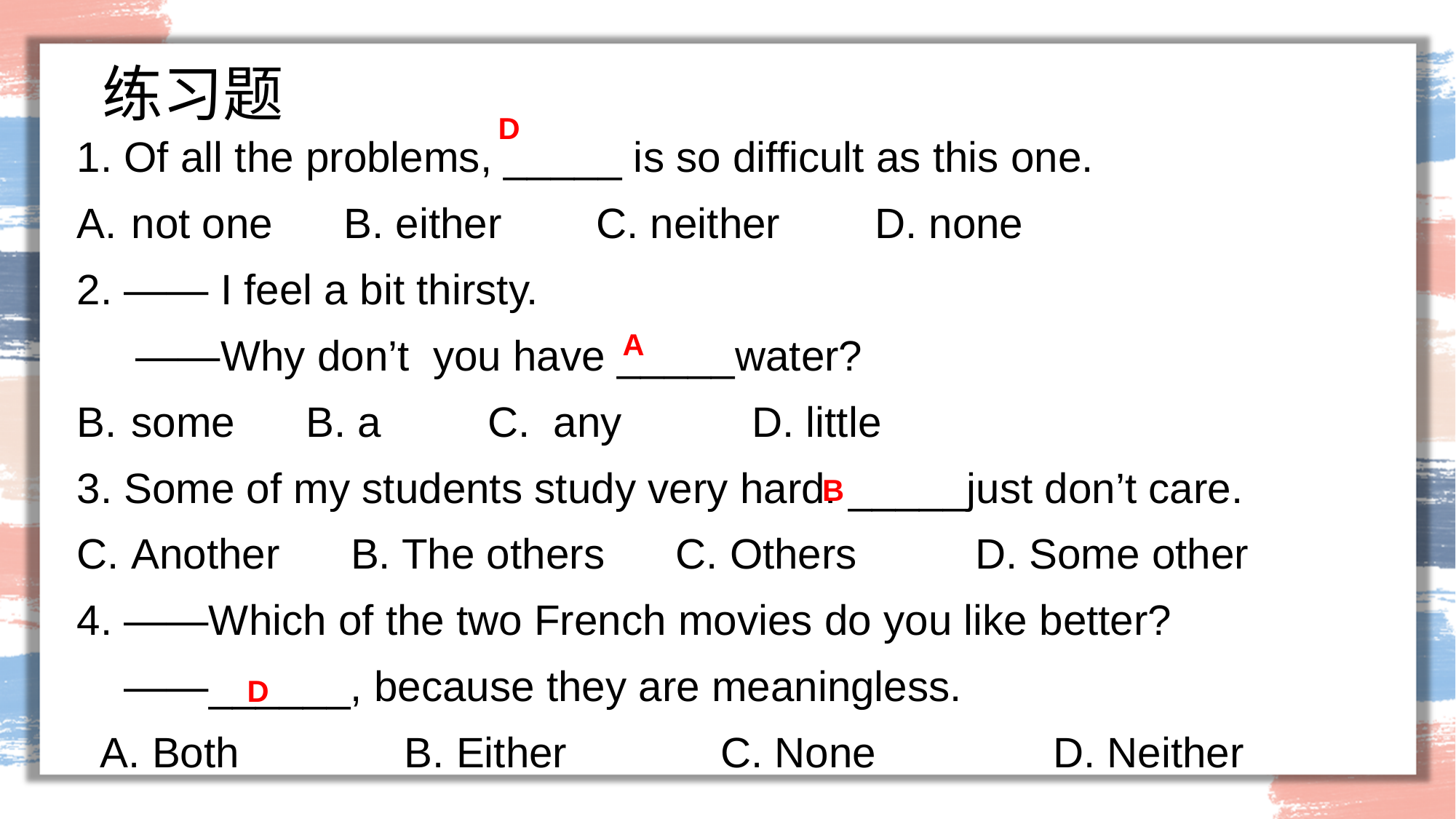

# 练习题
D
1. Of all the problems, _____ is so difficult as this one.
not one      B. either        C. neither        D. none
2. —— I feel a bit thirsty.
     ——Why don’t  you have _____water?
some      B. a         C.  any           D. little
3. Some of my students study very hard. _____just don’t care.
Another      B. The others      C. Others          D. Some other
4. ——Which of the two French movies do you like better?
    ——______, because they are meaningless.
  A. Both              B. Either             C. None               D. Neither
A
B
D